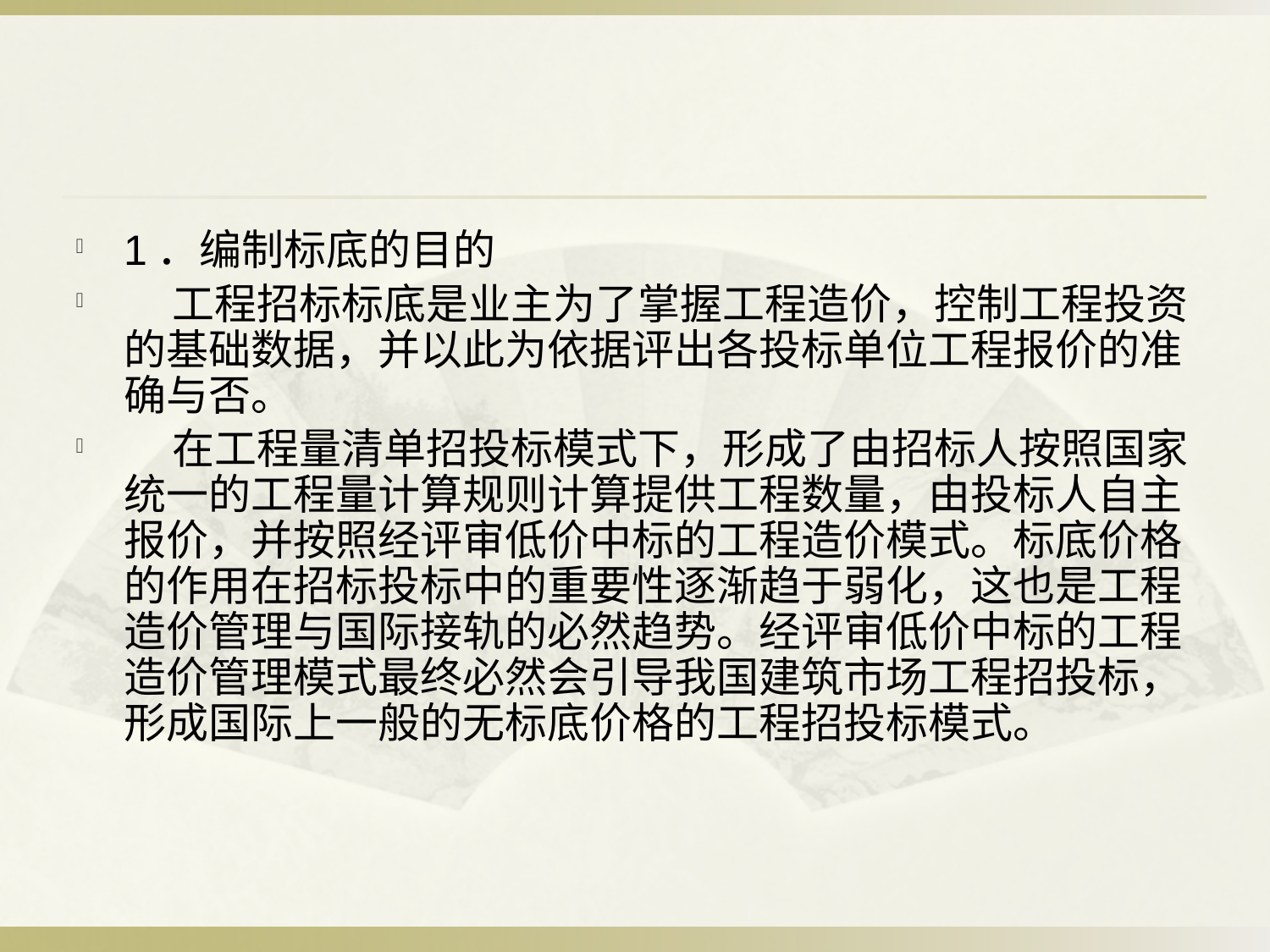

#
1．编制标底的目的
    工程招标标底是业主为了掌握工程造价，控制工程投资的基础数据，并以此为依据评出各投标单位工程报价的准确与否。
    在工程量清单招投标模式下，形成了由招标人按照国家统一的工程量计算规则计算提供工程数量，由投标人自主报价，并按照经评审低价中标的工程造价模式。标底价格的作用在招标投标中的重要性逐渐趋于弱化，这也是工程造价管理与国际接轨的必然趋势。经评审低价中标的工程造价管理模式最终必然会引导我国建筑市场工程招投标，形成国际上一般的无标底价格的工程招投标模式。